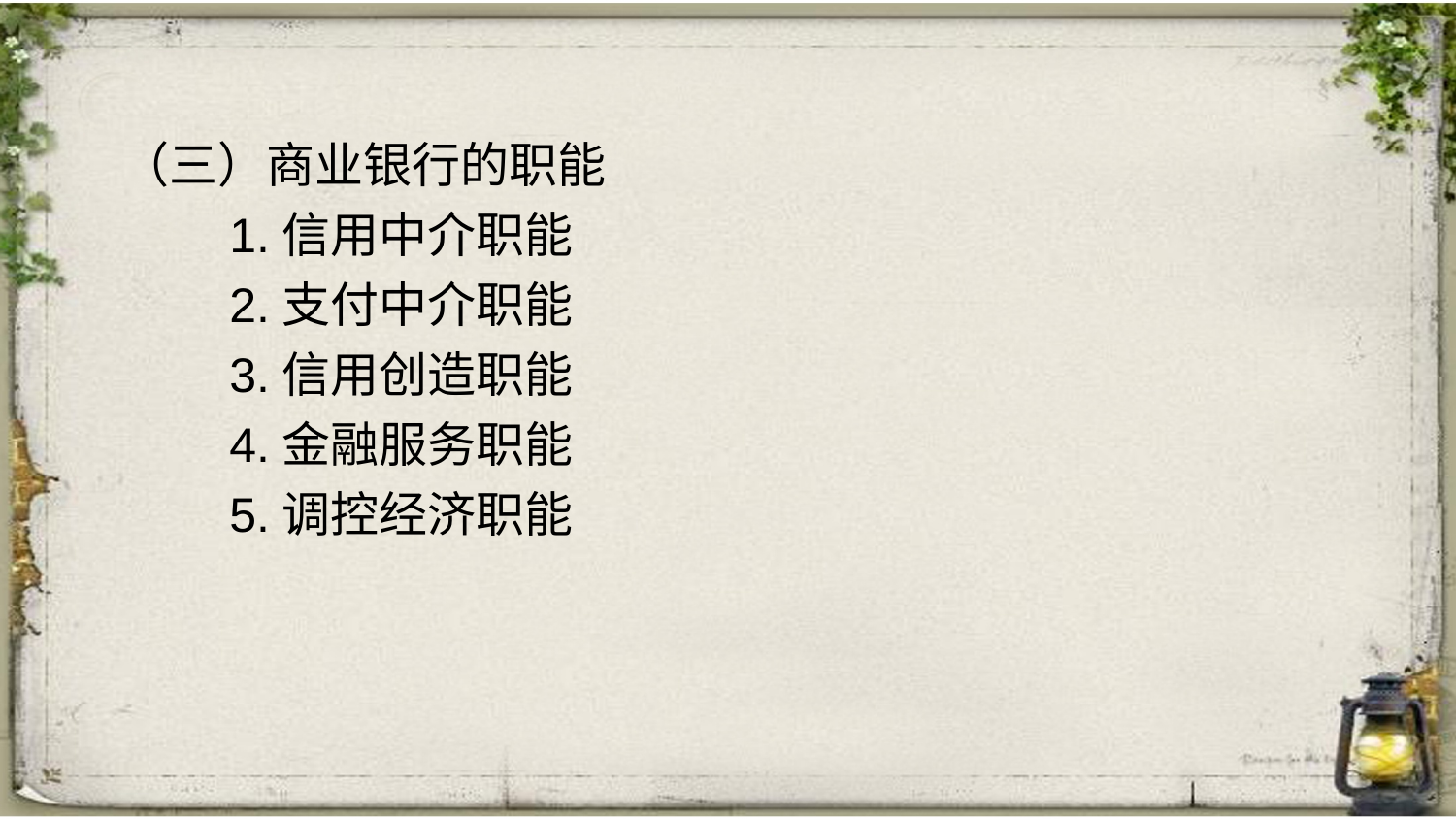

（三）商业银行的职能
        1.信用中介职能
        2.支付中介职能
        3.信用创造职能
        4.金融服务职能
        5.调控经济职能